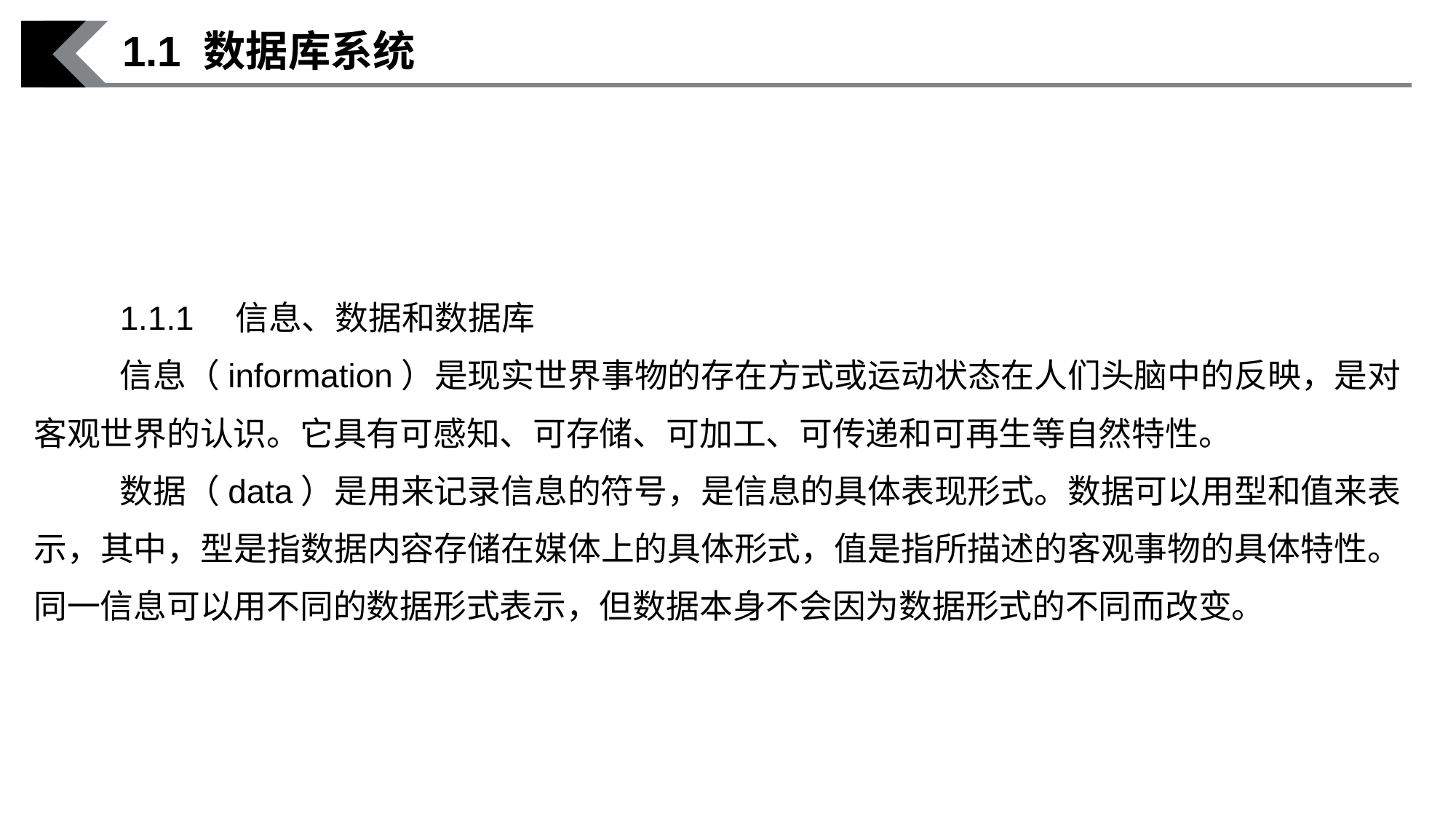

1.1 数据库系统
1.1.1　信息、数据和数据库
信息（information）是现实世界事物的存在方式或运动状态在人们头脑中的反映，是对客观世界的认识。它具有可感知、可存储、可加工、可传递和可再生等自然特性。
数据（data）是用来记录信息的符号，是信息的具体表现形式。数据可以用型和值来表示，其中，型是指数据内容存储在媒体上的具体形式，值是指所描述的客观事物的具体特性。同一信息可以用不同的数据形式表示，但数据本身不会因为数据形式的不同而改变。